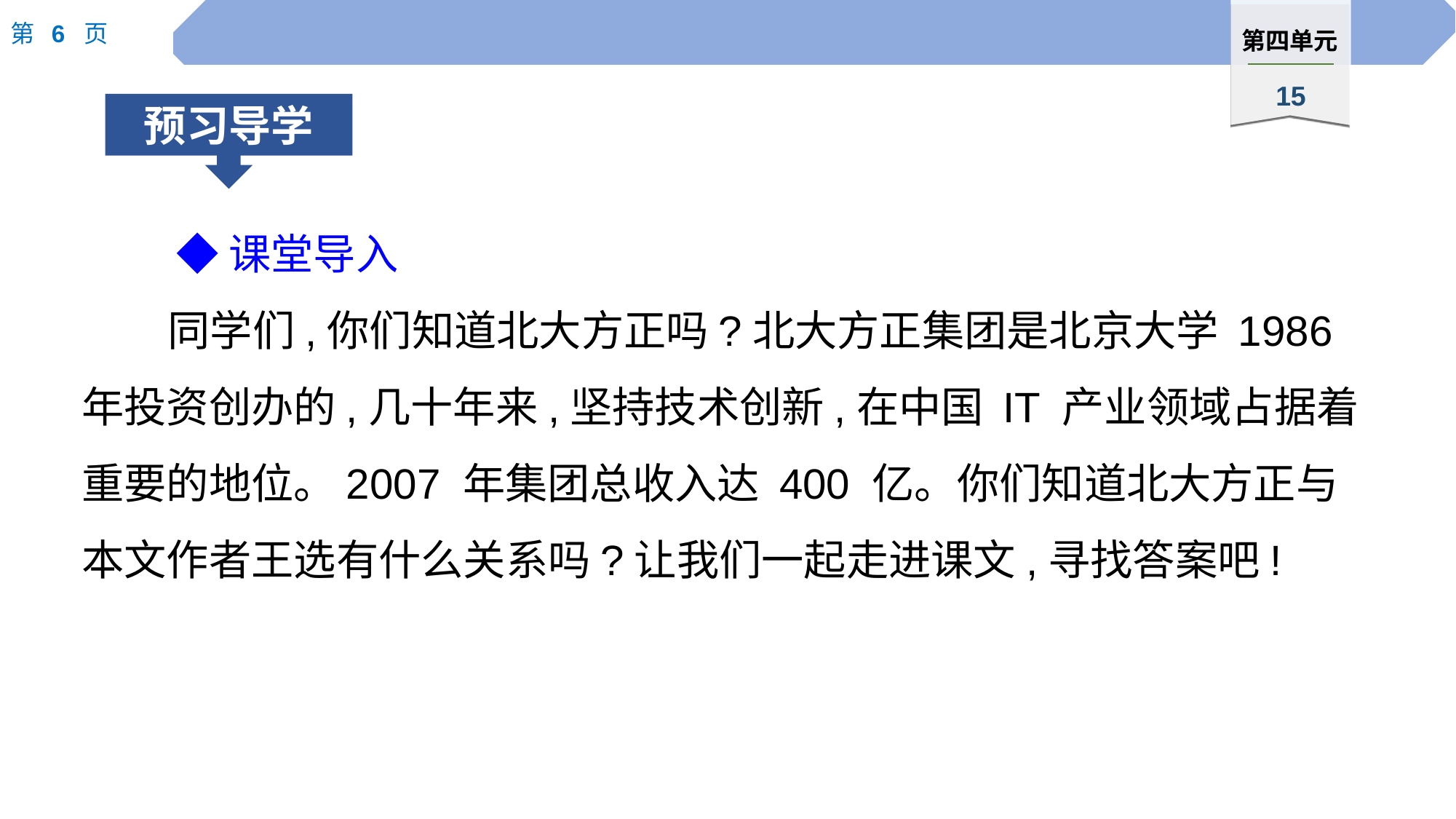

◆课堂导入

同学们,你们知道北大方正吗?北大方正集团是北京大学 1986 年投资创办的,几十年来,坚持技术创新,在中国 IT 产业领域占据着重要的地位。2007 年集团总收入达 400 亿。你们知道北大方正与本文作者王选有什么关系吗?让我们一起走进课文,寻找答案吧!